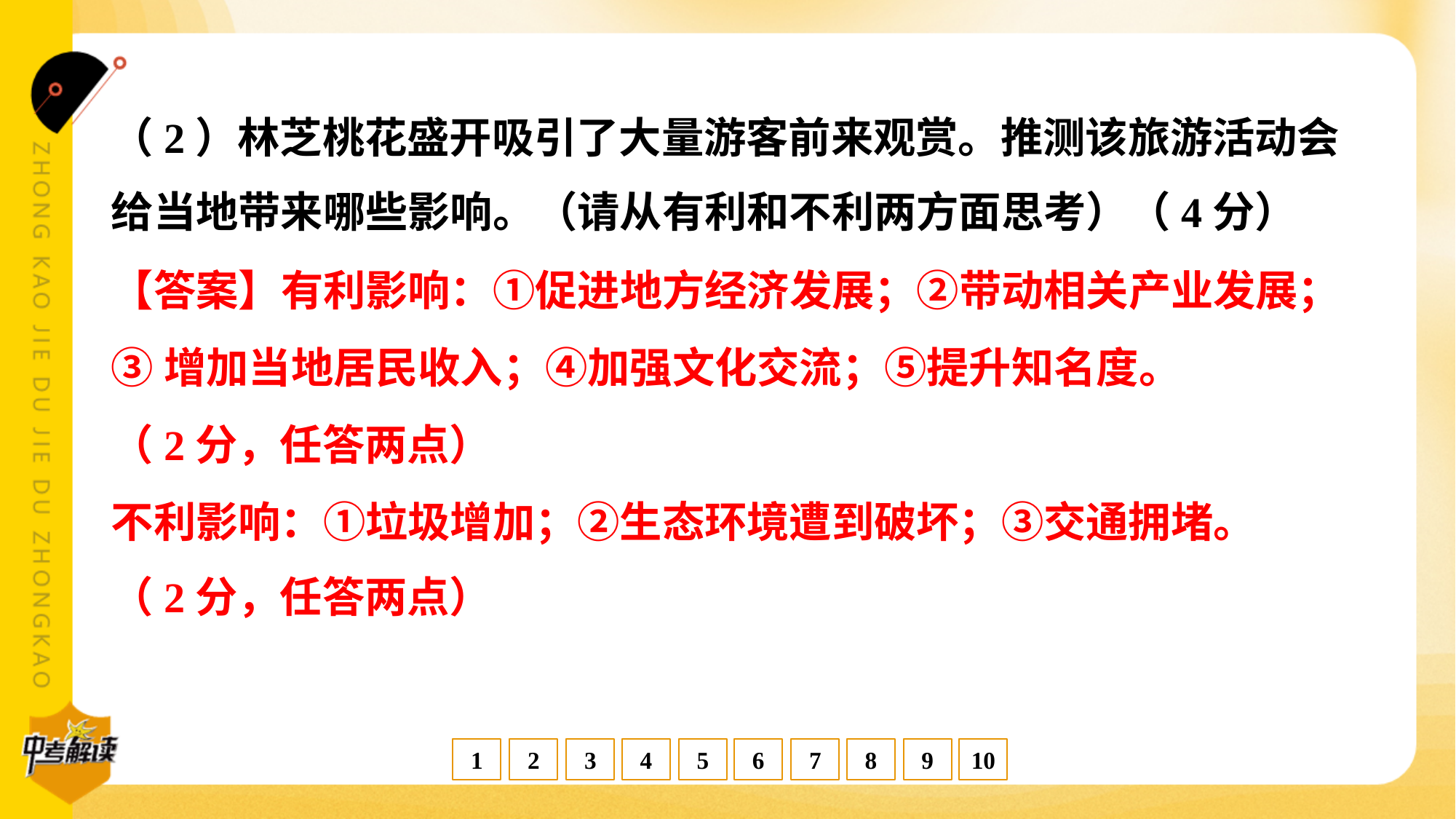

（2）林芝桃花盛开吸引了大量游客前来观赏。推测该旅游活动会
给当地带来哪些影响。（请从有利和不利两方面思考）（4分）
【答案】有利影响：①促进地方经济发展；②带动相关产业发展；
③增加当地居民收入；④加强文化交流；⑤提升知名度。
（2分，任答两点）
不利影响：①垃圾增加；②生态环境遭到破坏；③交通拥堵。
（2分，任答两点）